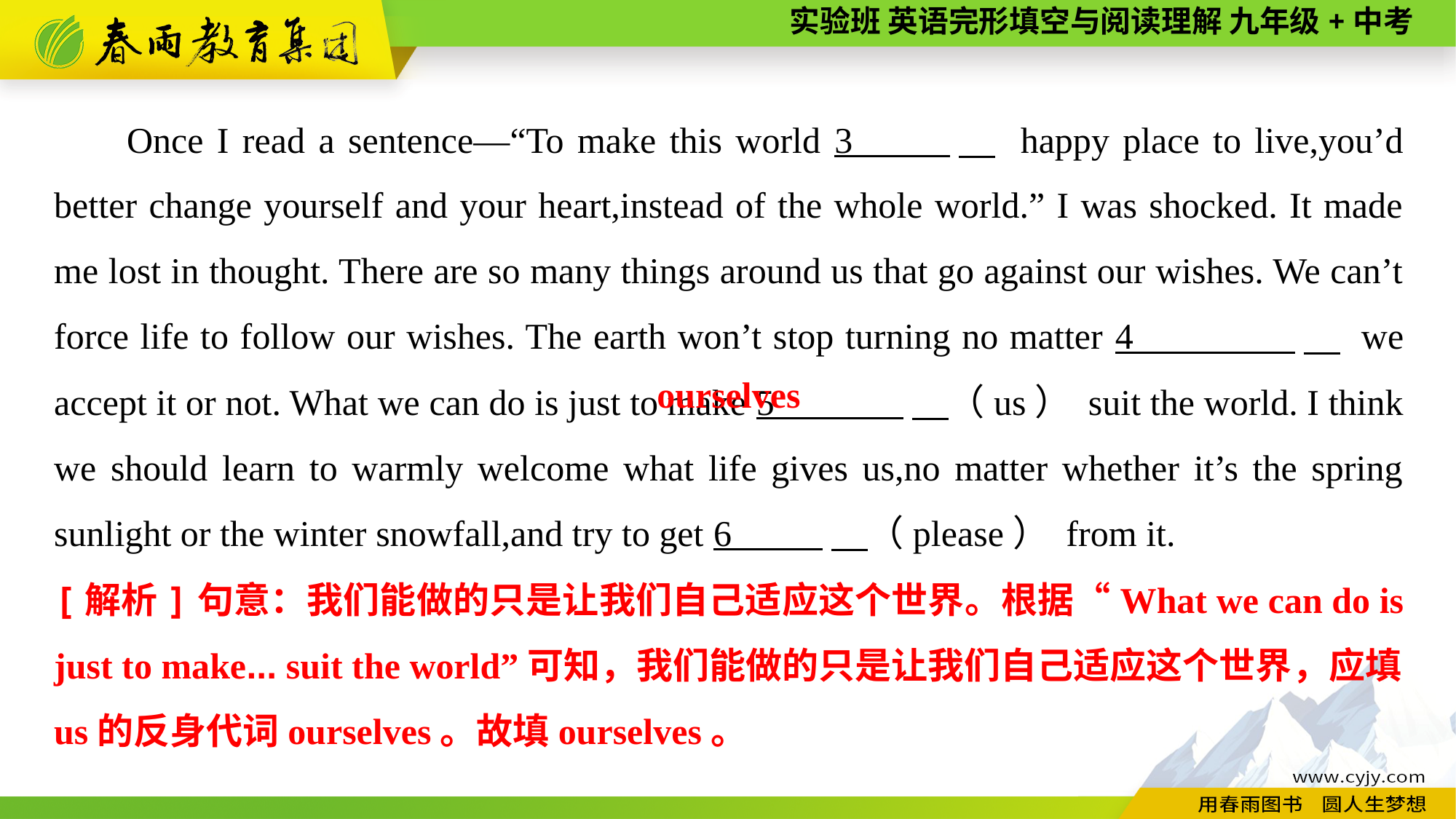

Once I read a sentence—“To make this world 3       　 happy place to live,you’d better change yourself and your heart,instead of the whole world.” I was shocked. It made me lost in thought. There are so many things around us that go against our wishes. We can’t force life to follow our wishes. The earth won’t stop turning no matter 4              　 we accept it or not. What we can do is just to make 5              　（us） suit the world. I think we should learn to warmly welcome what life gives us,no matter whether it’s the spring sunlight or the winter snowfall,and try to get 6          　（please） from it.
ourselves
[解析]句意：我们能做的只是让我们自己适应这个世界。根据“What we can do is just to make... suit the world”可知，我们能做的只是让我们自己适应这个世界，应填us的反身代词ourselves。故填ourselves。